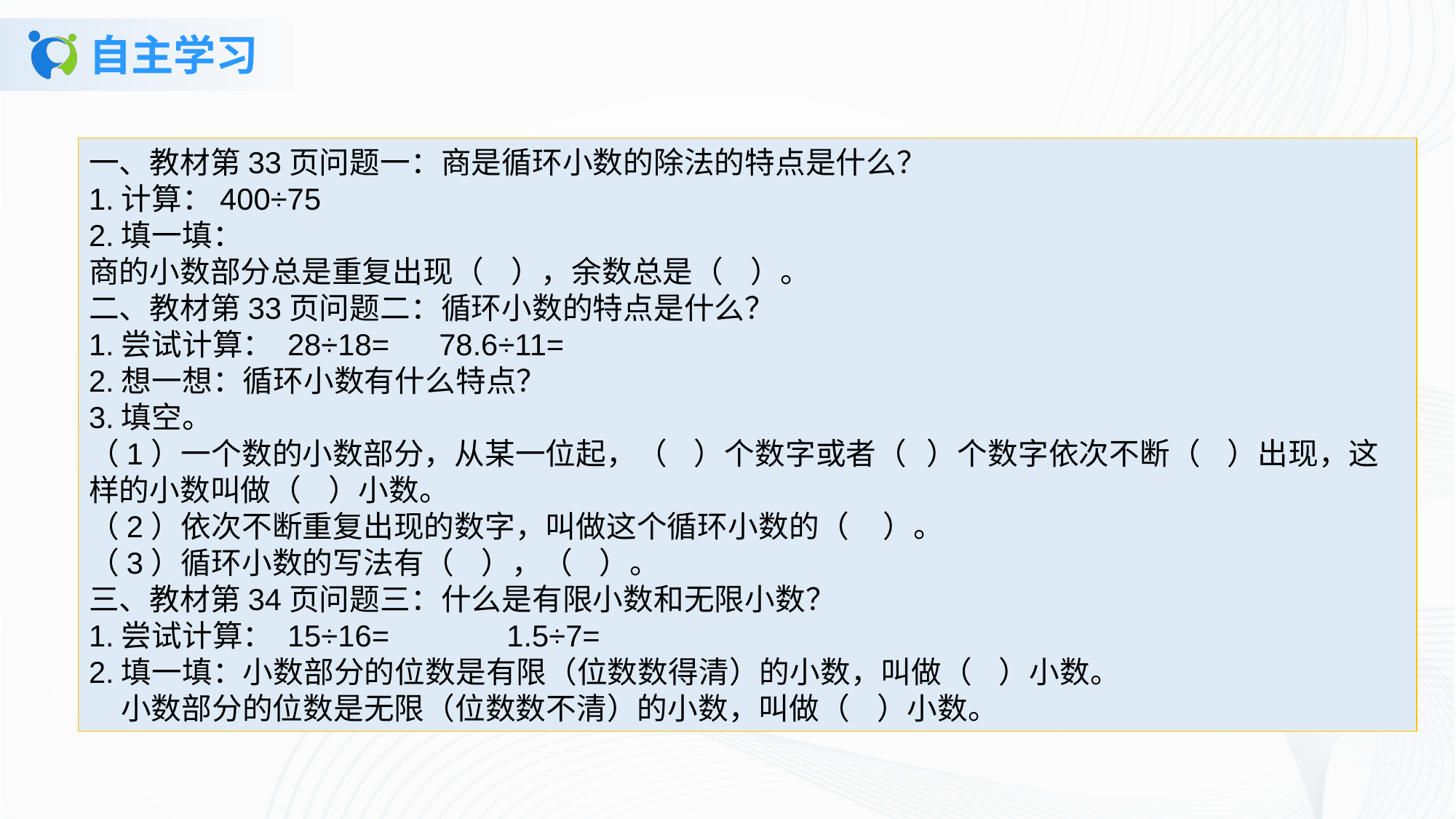

# 自主学习
一、教材第33页问题一：商是循环小数的除法的特点是什么？1.计算：400÷752.填一填：商的小数部分总是重复出现（    ），余数总是（    ）。二、教材第33页问题二：循环小数的特点是什么？1.尝试计算： 28÷18=      78.6÷11=2.想一想：循环小数有什么特点？3.填空。（1）一个数的小数部分，从某一位起，（    ）个数字或者（   ）个数字依次不断（    ）出现，这样的小数叫做（    ）小数。（2）依次不断重复出现的数字，叫做这个循环小数的（     ）。（3）循环小数的写法有（    ），（    ）。三、教材第34页问题三：什么是有限小数和无限小数？1.尝试计算： 15÷16=              1.5÷7=2.填一填：小数部分的位数是有限（位数数得清）的小数，叫做（    ）小数。小数部分的位数是无限（位数数不清）的小数，叫做（    ）小数。